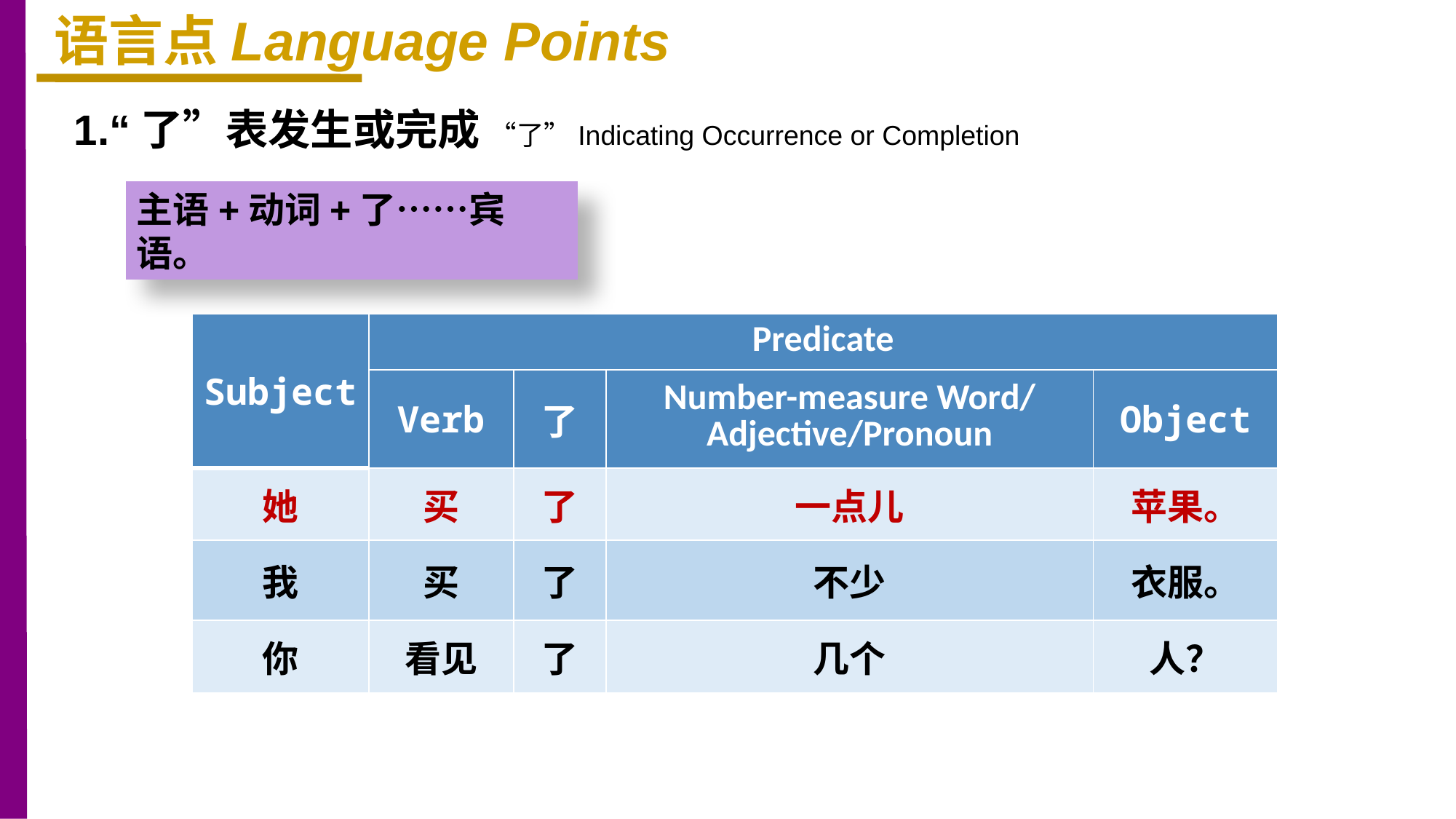

语言点Language Points
1.“了”表发生或完成 “了”Indicating Occurrence or Completion
主语+动词+了……宾语。
| Subject | Predicate |  |  |  |
| --- | --- | --- | --- | --- |
|  | Verb | 了 | Number-measure Word/ Adjective/Pronoun | Object |
| 她 | 买 | 了 | 一点儿 | 苹果。 |
| 我 | 买 | 了 | 不少 | 衣服。 |
| 你 | 看见 | 了 | 几个 | 人？ |